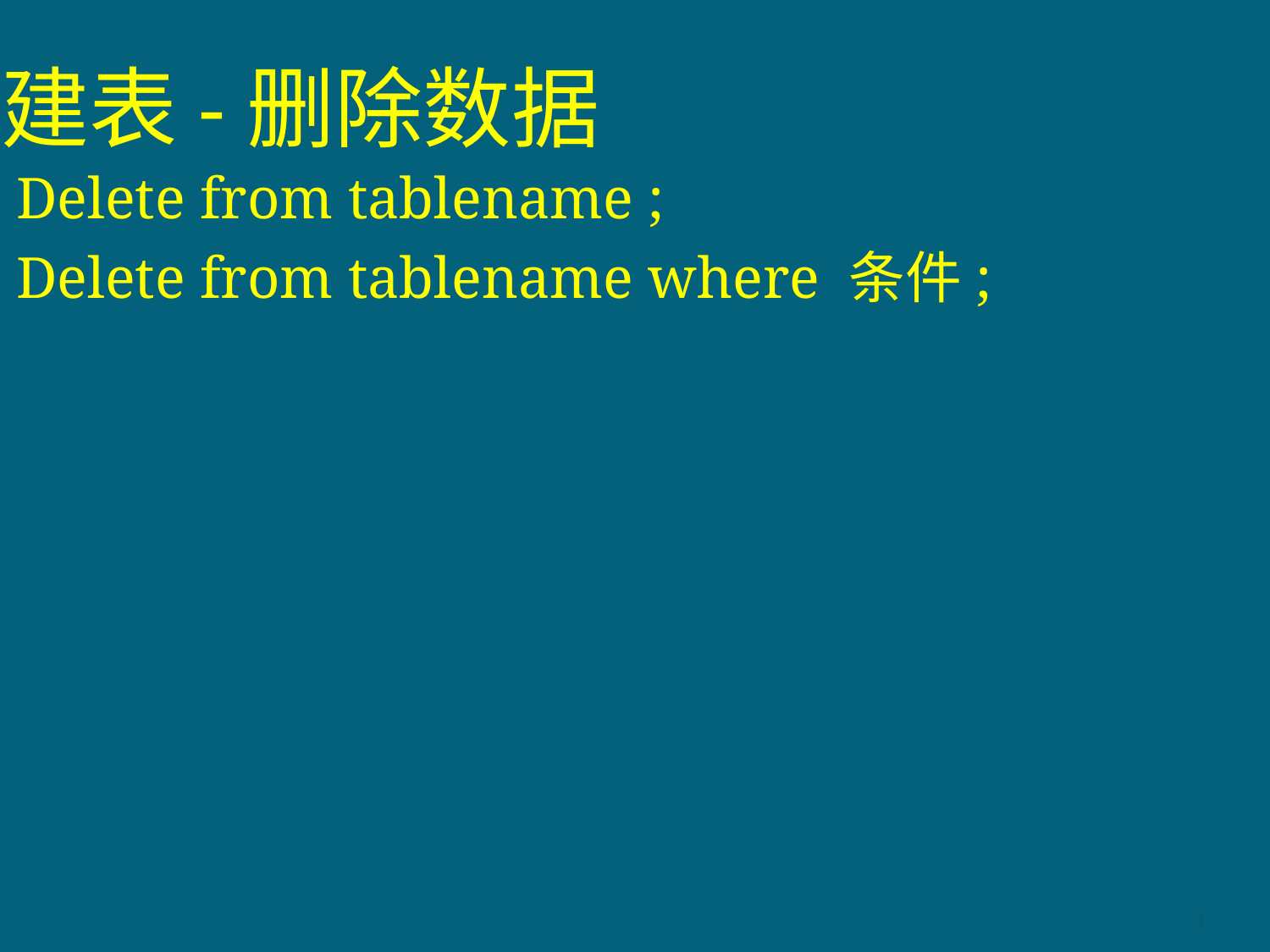

# 建表-删除数据
Delete from tablename ;
Delete from tablename where 条件;

3